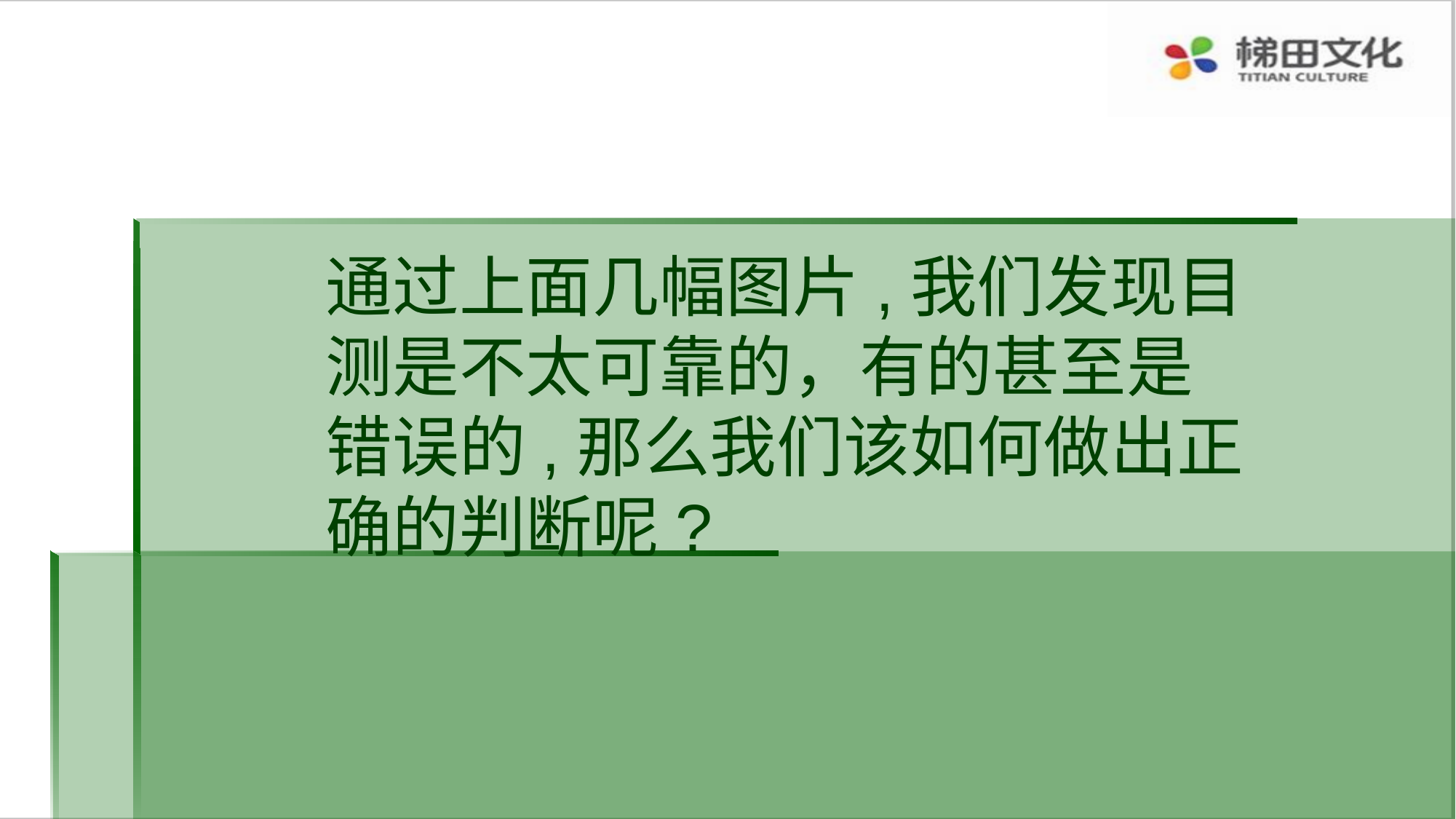

通过上面几幅图片,我们发现目测是不太可靠的，有的甚至是错误的,那么我们该如何做出正确的判断呢?